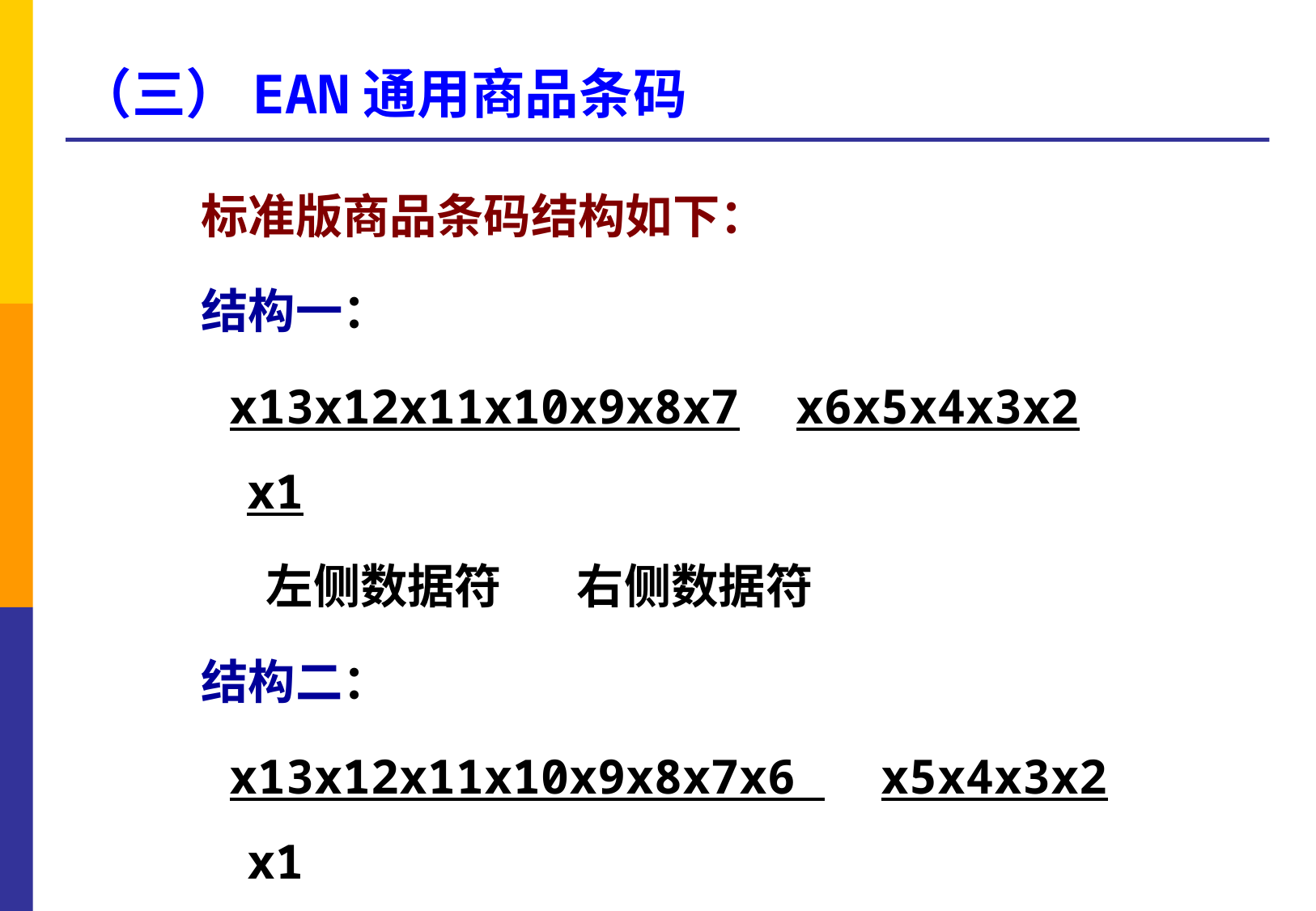

# （三）EAN通用商品条码
标准版商品条码结构如下：
结构一：
 x13x12x11x10x9x8x7  x6x5x4x3x2   x1
     左侧数据符       右侧数据符
结构二：
 x13x12x11x10x9x8x7x6   x5x4x3x2   x1
    左侧数据符         右侧数据符